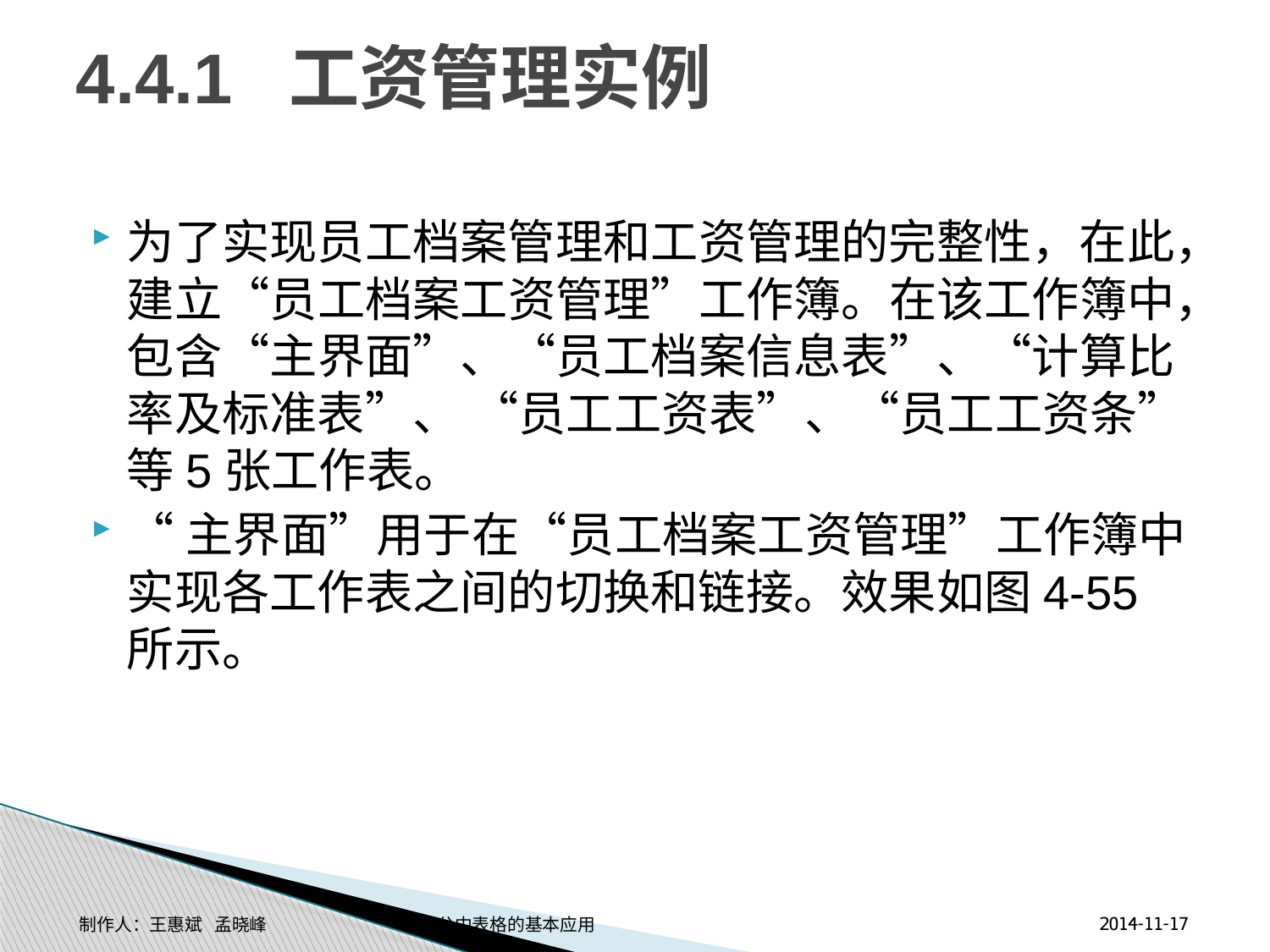

# 4.4.1  工资管理实例
为了实现员工档案管理和工资管理的完整性，在此，建立“员工档案工资管理”工作簿。在该工作簿中，包含“主界面”、“员工档案信息表”、“计算比率及标准表”、 “员工工资表”、“员工工资条”等5张工作表。
“主界面”用于在“员工档案工资管理”工作簿中实现各工作表之间的切换和链接。效果如图4-55所示。
2014-11-17
制作人：王惠斌   孟晓峰                                      办公中表格的基本应用